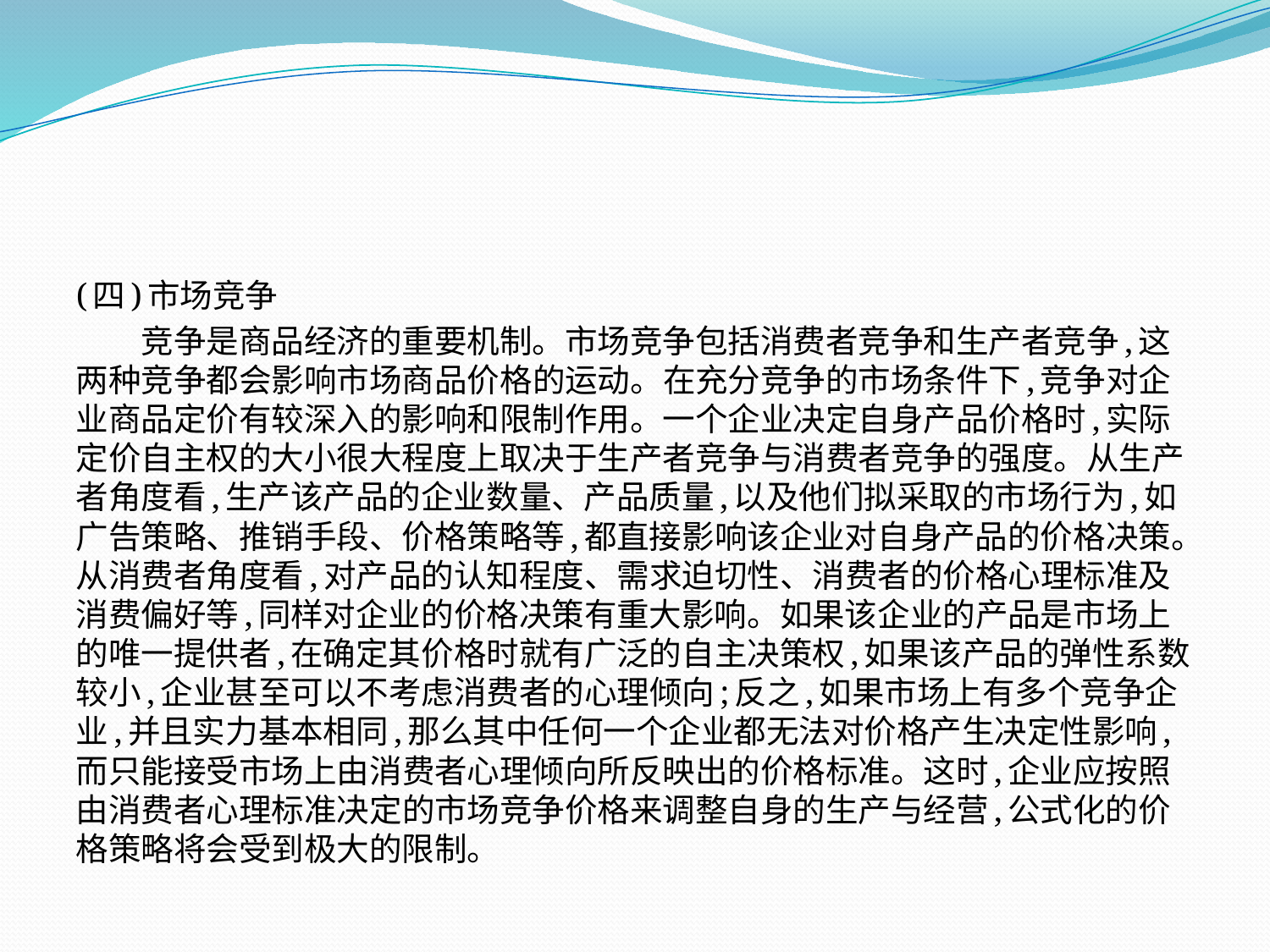

#
(四)市场竞争
　　竞争是商品经济的重要机制。市场竞争包括消费者竞争和生产者竞争,这两种竞争都会影响市场商品价格的运动。在充分竞争的市场条件下,竞争对企业商品定价有较深入的影响和限制作用。一个企业决定自身产品价格时,实际定价自主权的大小很大程度上取决于生产者竞争与消费者竞争的强度。从生产者角度看,生产该产品的企业数量、产品质量,以及他们拟采取的市场行为,如广告策略、推销手段、价格策略等,都直接影响该企业对自身产品的价格决策。从消费者角度看,对产品的认知程度、需求迫切性、消费者的价格心理标准及消费偏好等,同样对企业的价格决策有重大影响。如果该企业的产品是市场上的唯一提供者,在确定其价格时就有广泛的自主决策权,如果该产品的弹性系数较小,企业甚至可以不考虑消费者的心理倾向;反之,如果市场上有多个竞争企业,并且实力基本相同,那么其中任何一个企业都无法对价格产生决定性影响,而只能接受市场上由消费者心理倾向所反映出的价格标准。这时,企业应按照由消费者心理标准决定的市场竞争价格来调整自身的生产与经营,公式化的价格策略将会受到极大的限制。